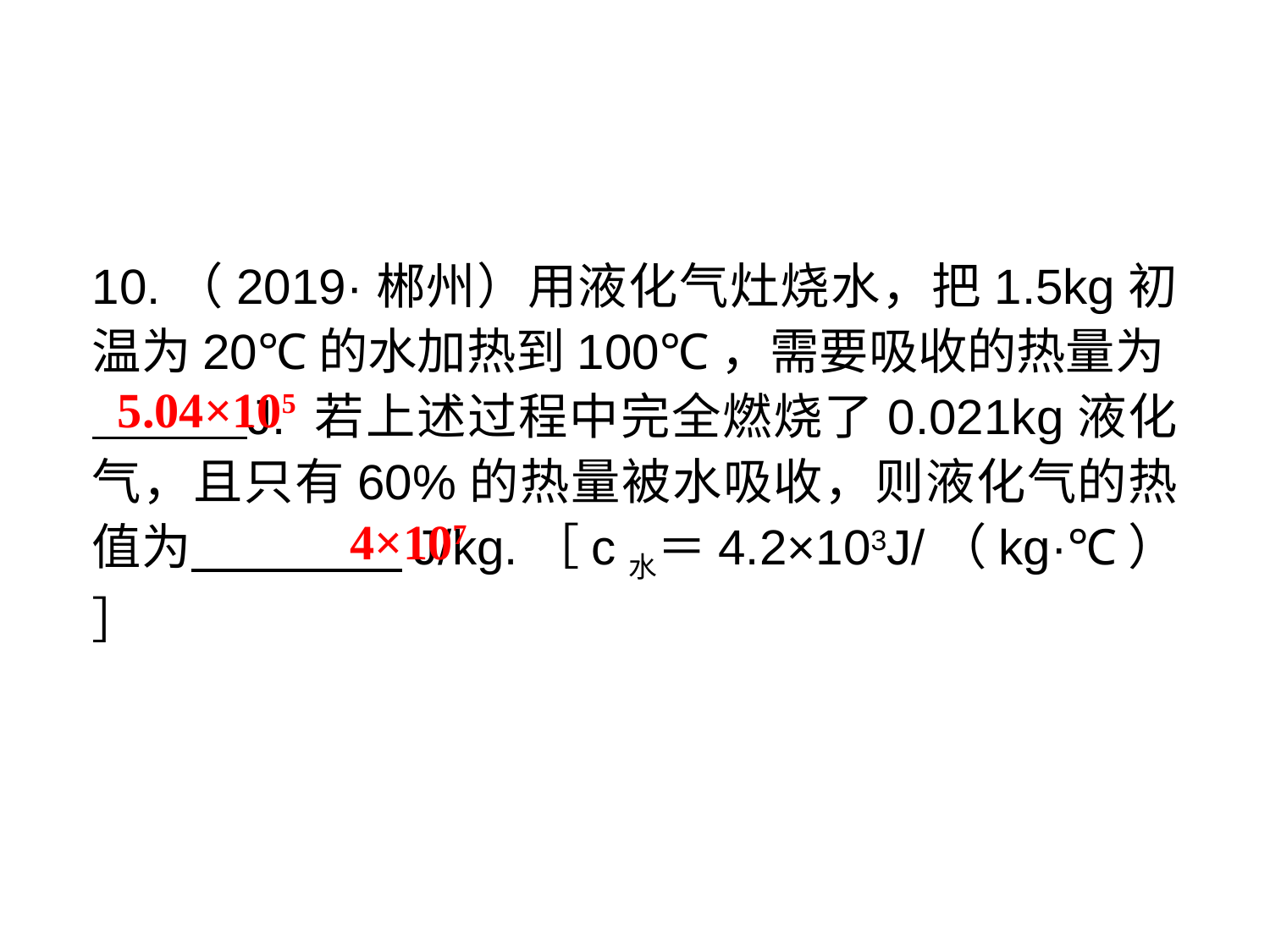

10.（2019·郴州）用液化气灶烧水，把1.5kg初温为20℃的水加热到100℃，需要吸收的热量为
          J. 若上述过程中完全燃烧了0.021kg液化气，且只有60%的热量被水吸收，则液化气的热值为     　     　J/kg.［c水＝4.2×103J/（kg·℃）］
5.04×105
4×107